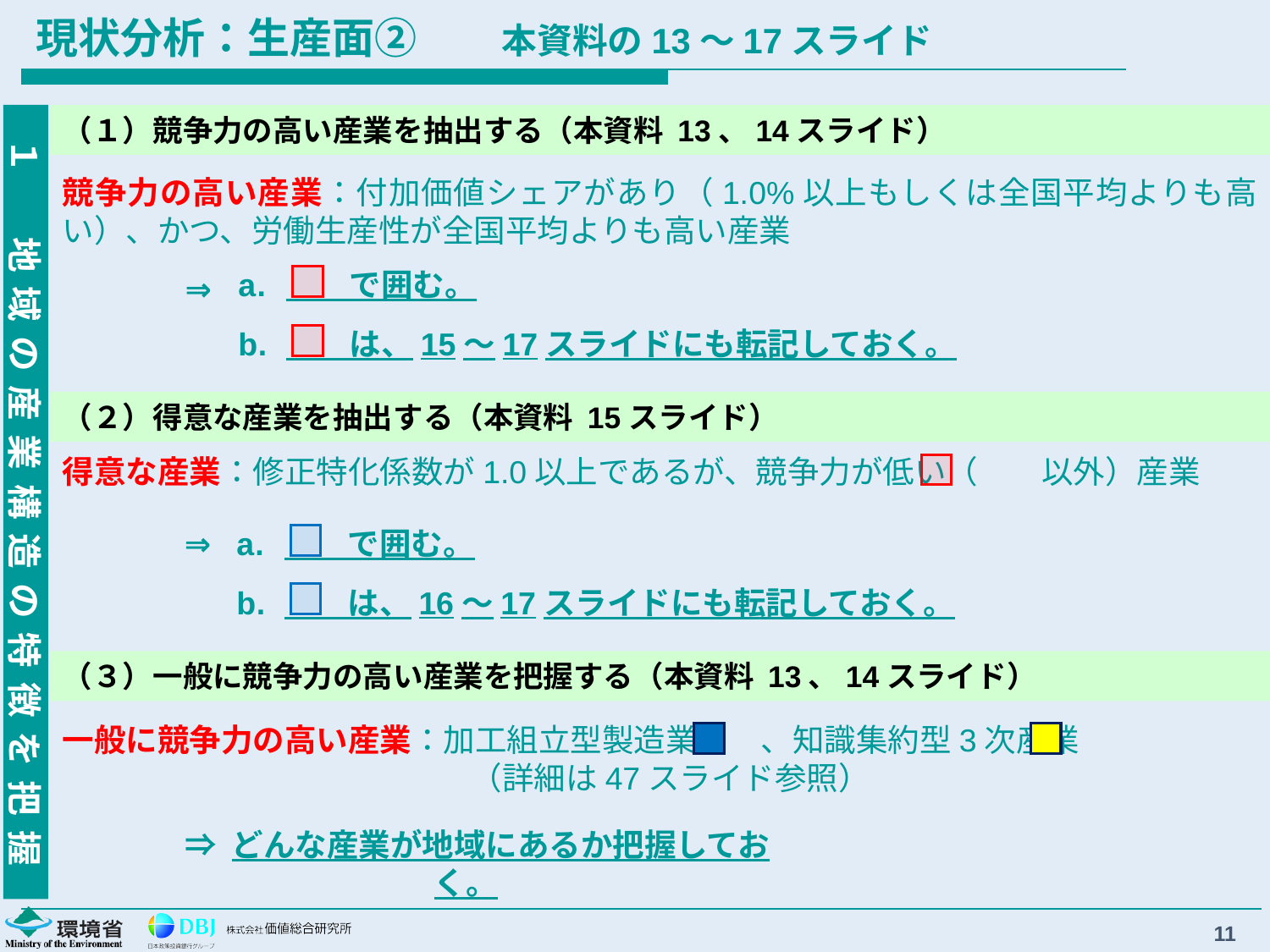

# 現状分析：生産面②　　本資料の13～17スライド
１　地域の産業構造の特徴を把握
（１）競争力の高い産業を抽出する（本資料 13、14スライド）
競争力の高い産業：付加価値シェアがあり（1.0%以上もしくは全国平均よりも高い）、かつ、労働生産性が全国平均よりも高い産業
　　で囲む。
　　は、15～17スライドにも転記しておく。

⇒
（２）得意な産業を抽出する（本資料 15スライド）
得意な産業：修正特化係数が1.0以上であるが、競争力が低い（　　以外）産業

⇒
　　で囲む。
　　は、16～17スライドにも転記しておく。

（３）一般に競争力の高い産業を把握する（本資料 13、14スライド）
一般に競争力の高い産業：加工組立型製造業　　、知識集約型3次産業　　
　　　　　（詳細は47スライド参照）

⇒ どんな産業が地域にあるか把握しておく。
11